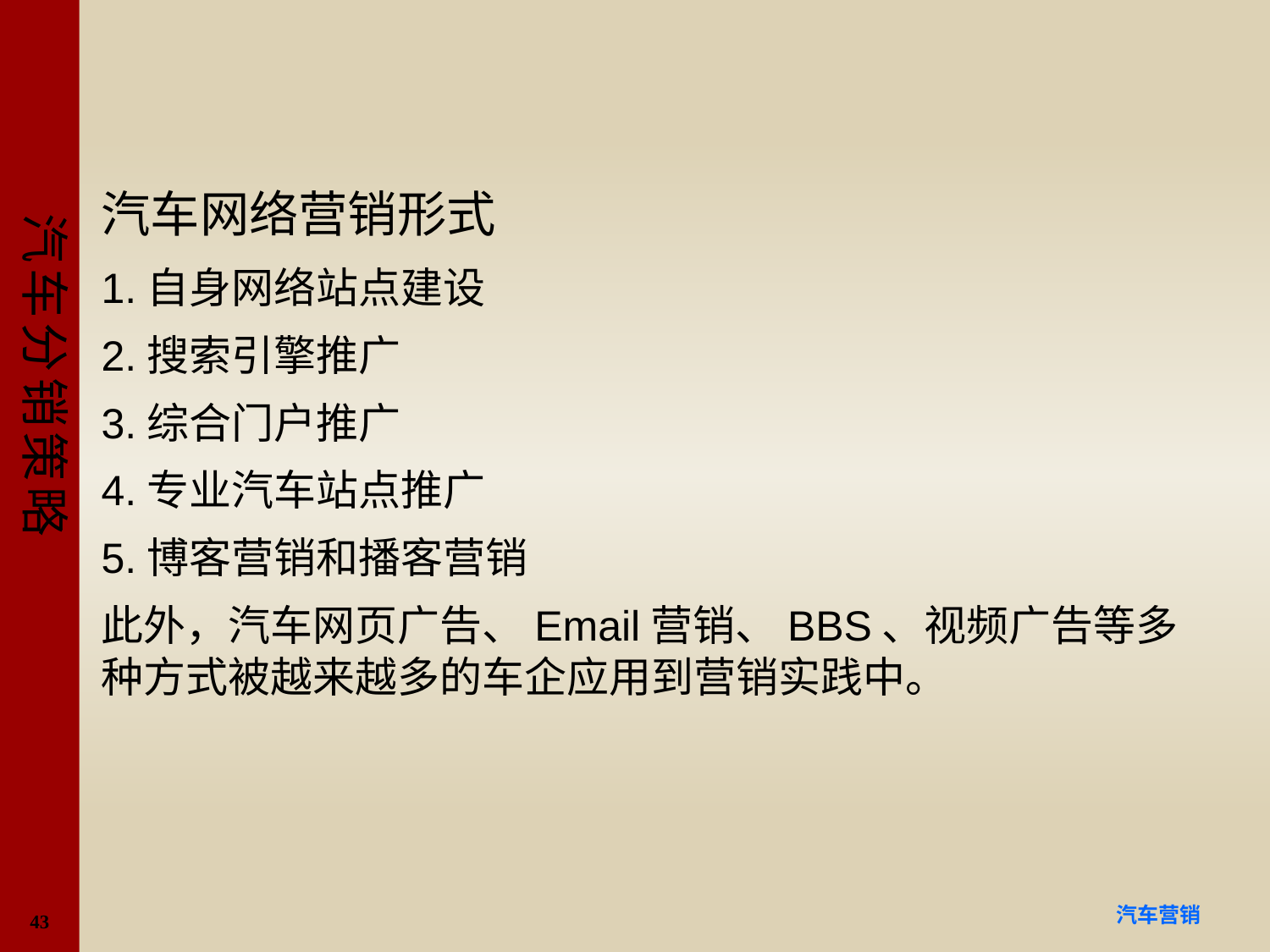

#
汽车网络营销形式
1.自身网络站点建设
2.搜索引擎推广
3.综合门户推广
4.专业汽车站点推广
5.博客营销和播客营销
此外，汽车网页广告、Email营销、BBS、视频广告等多种方式被越来越多的车企应用到营销实践中。

43